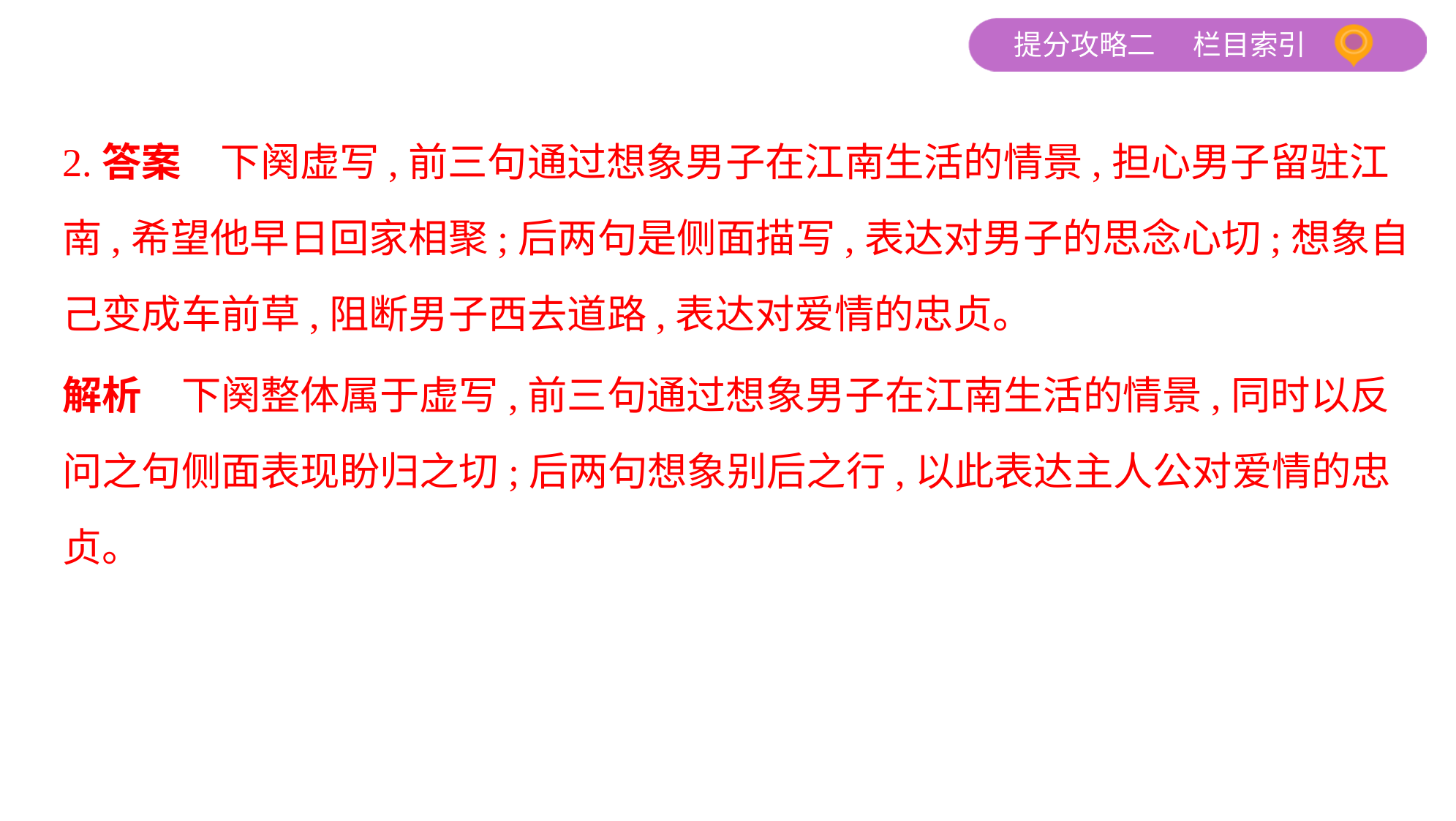

2.答案　下阕虚写,前三句通过想象男子在江南生活的情景,担心男子留驻江
南,希望他早日回家相聚;后两句是侧面描写,表达对男子的思念心切;想象自
己变成车前草,阻断男子西去道路,表达对爱情的忠贞。
解析　下阕整体属于虚写,前三句通过想象男子在江南生活的情景,同时以反
问之句侧面表现盼归之切;后两句想象别后之行,以此表达主人公对爱情的忠
贞。